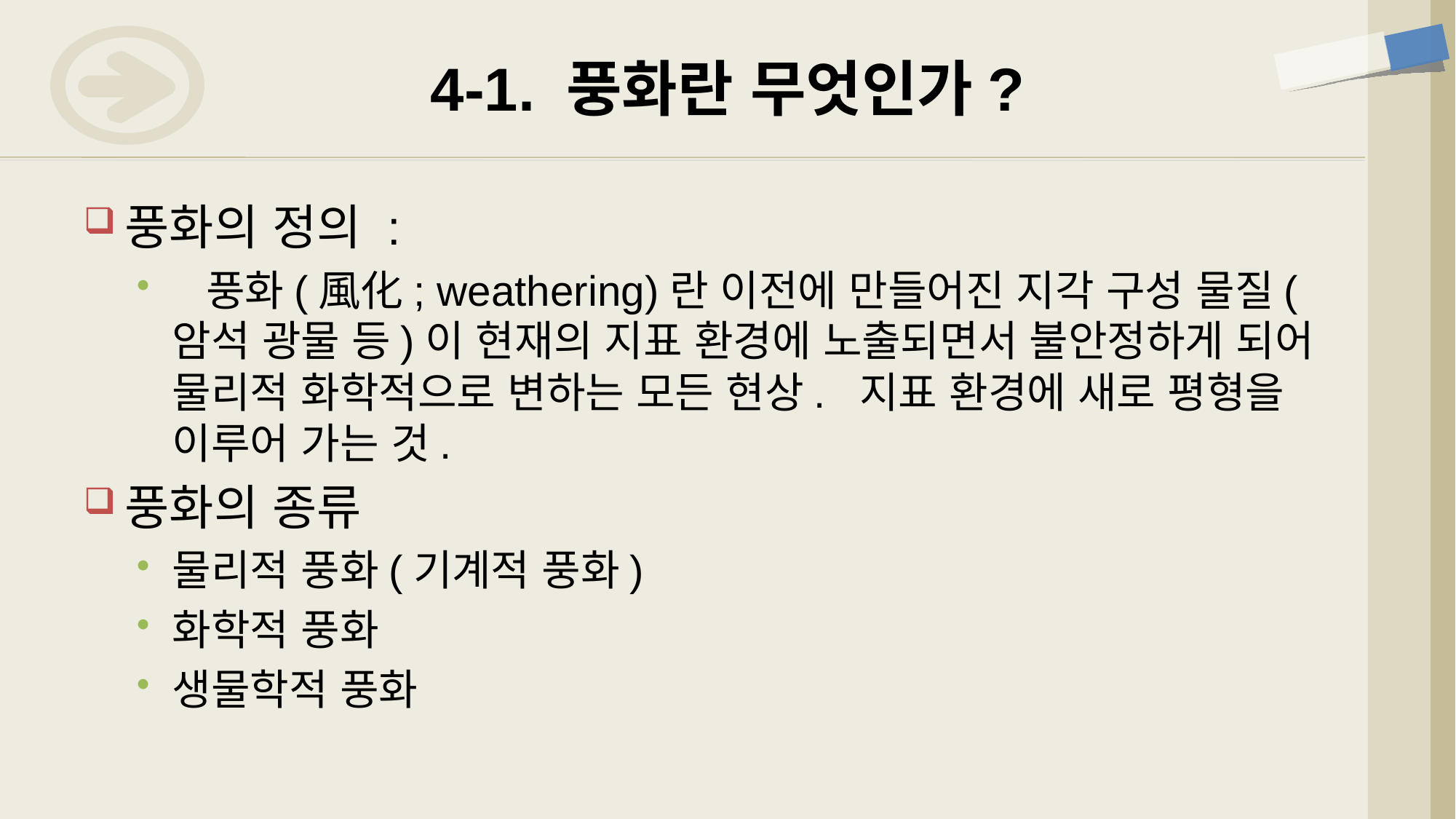

# 4-1. 풍화란 무엇인가?
풍화의 정의 :
  풍화(風化; weathering)란 이전에 만들어진 지각 구성 물질(암석 광물 등)이 현재의 지표 환경에 노출되면서 불안정하게 되어 물리적 화학적으로 변하는 모든 현상.  지표 환경에 새로 평형을 이루어 가는 것.
풍화의 종류
물리적 풍화(기계적 풍화)
화학적 풍화
생물학적 풍화